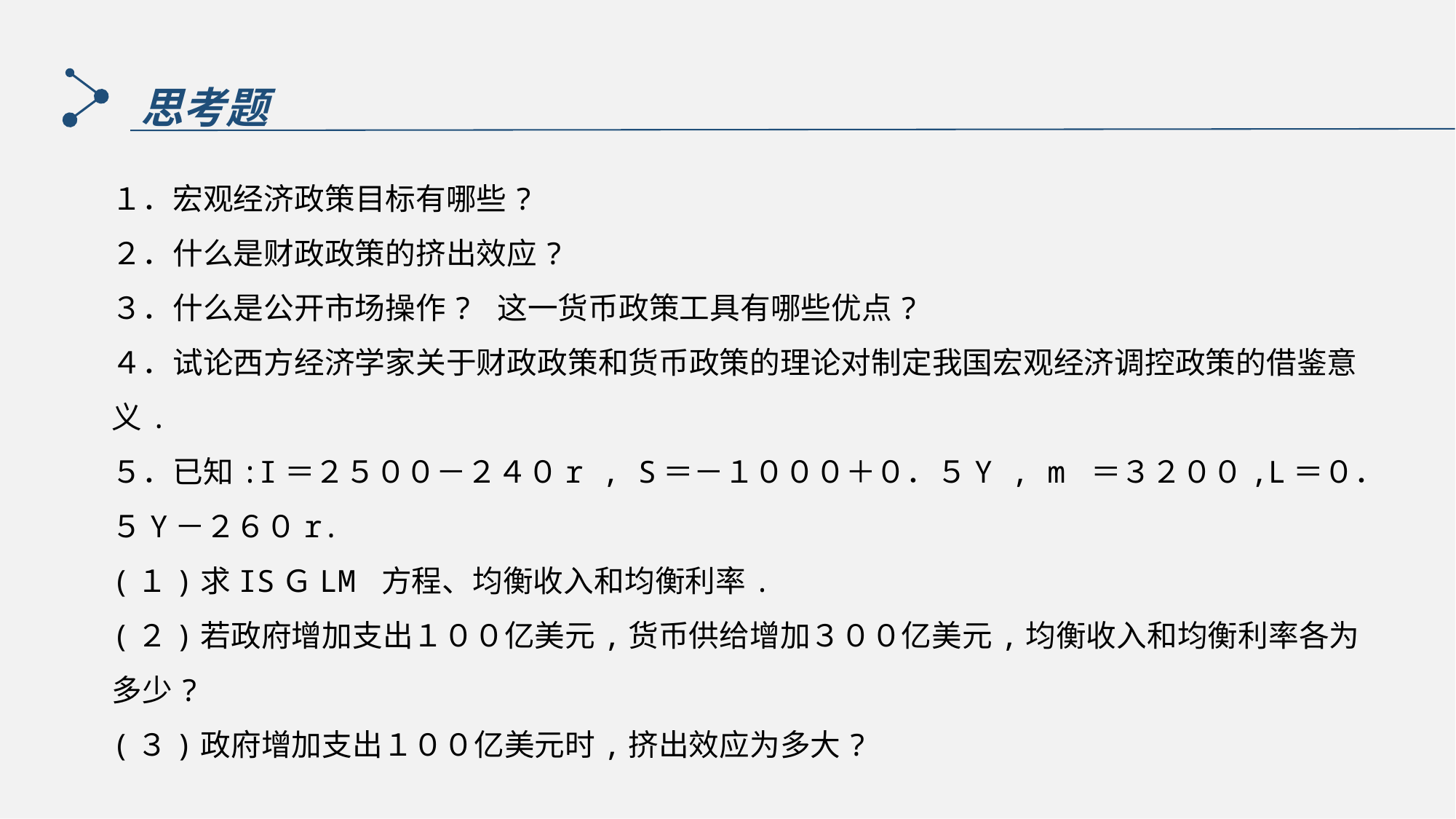

思考题
１．宏观经济政策目标有哪些?
２．什么是财政政策的挤出效应?
３．什么是公开市场操作? 这一货币政策工具有哪些优点?
４．试论西方经济学家关于财政政策和货币政策的理论对制定我国宏观经济调控政策的借鉴意义.
５．已知:I＝２５００－２４０r , S＝－１０００＋０．５Y , m ＝３２００,L＝０．５Y－２６０r.
(１)求ISＧLM 方程、均衡收入和均衡利率.
(２)若政府增加支出１００亿美元,货币供给增加３００亿美元,均衡收入和均衡利率各为多少?
(３)政府增加支出１００亿美元时,挤出效应为多大?